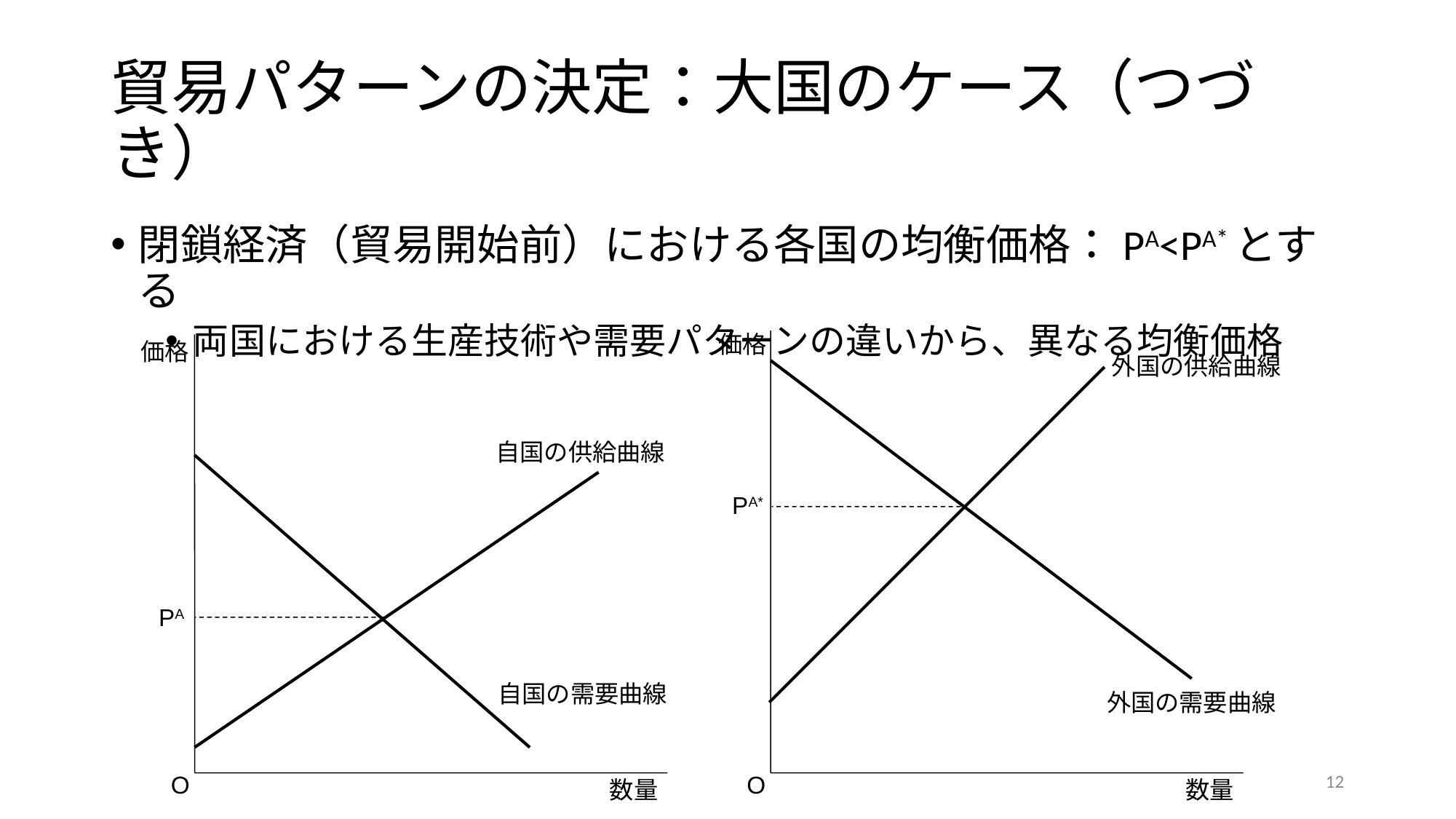

# 貿易パターンの決定：大国のケース（つづき）
閉鎖経済（貿易開始前）における各国の均衡価格：PA<PA*とする
両国における生産技術や需要パターンの違いから、異なる均衡価格
価格

価格

外国の供給曲線

自国の供給曲線

PA*

PA

自国の需要曲線
外国の需要曲線
12
O
O
数量
数量